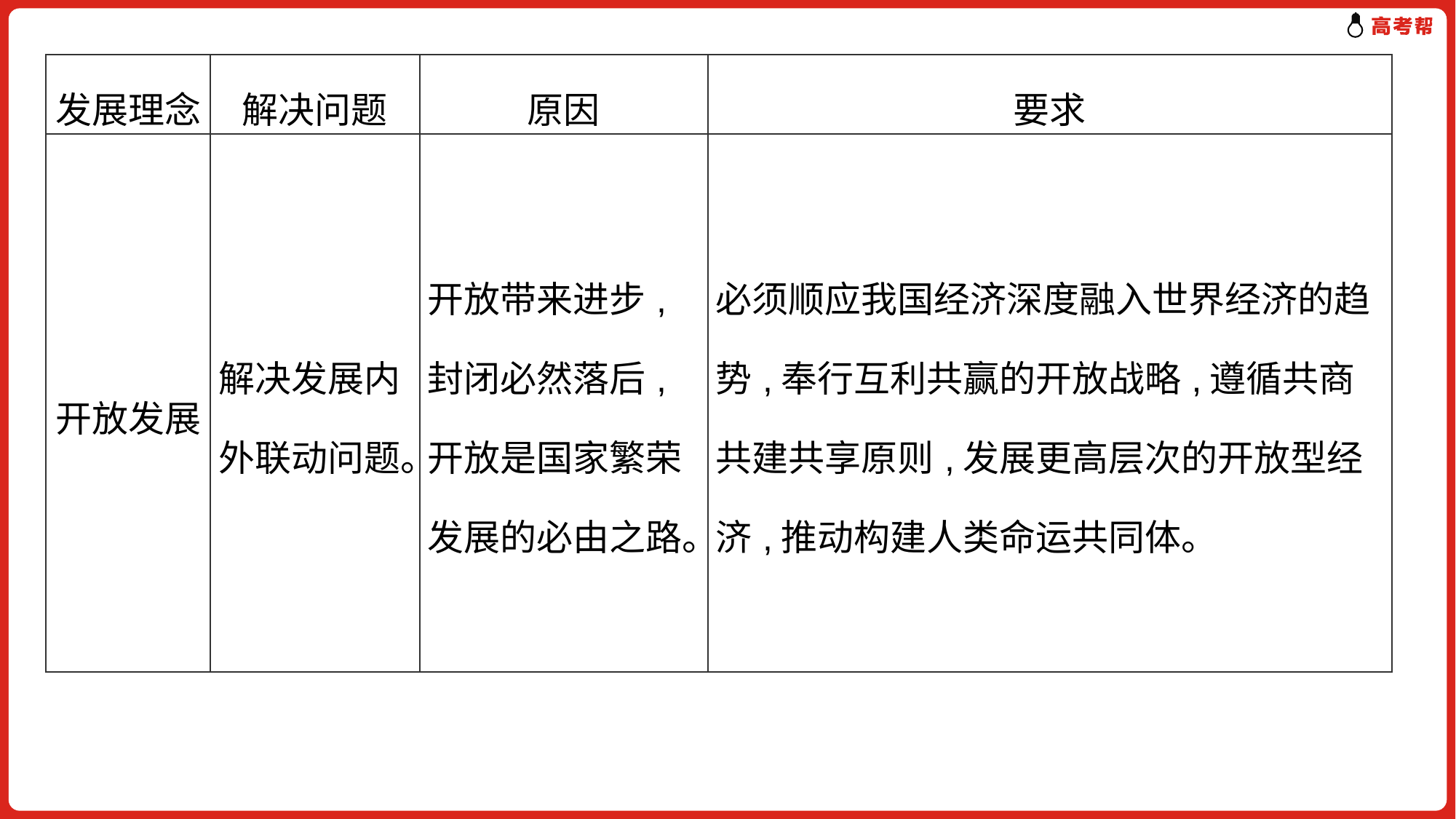

| 发展理念 | 解决问题 | 原因 | 要求 |
| --- | --- | --- | --- |
| 开放发展 | 解决发展内外联动问题。 | 开放带来进步,封闭必然落后,开放是国家繁荣发展的必由之路。 | 必须顺应我国经济深度融入世界经济的趋势,奉行互利共赢的开放战略,遵循共商共建共享原则,发展更高层次的开放型经济,推动构建人类命运共同体。 |